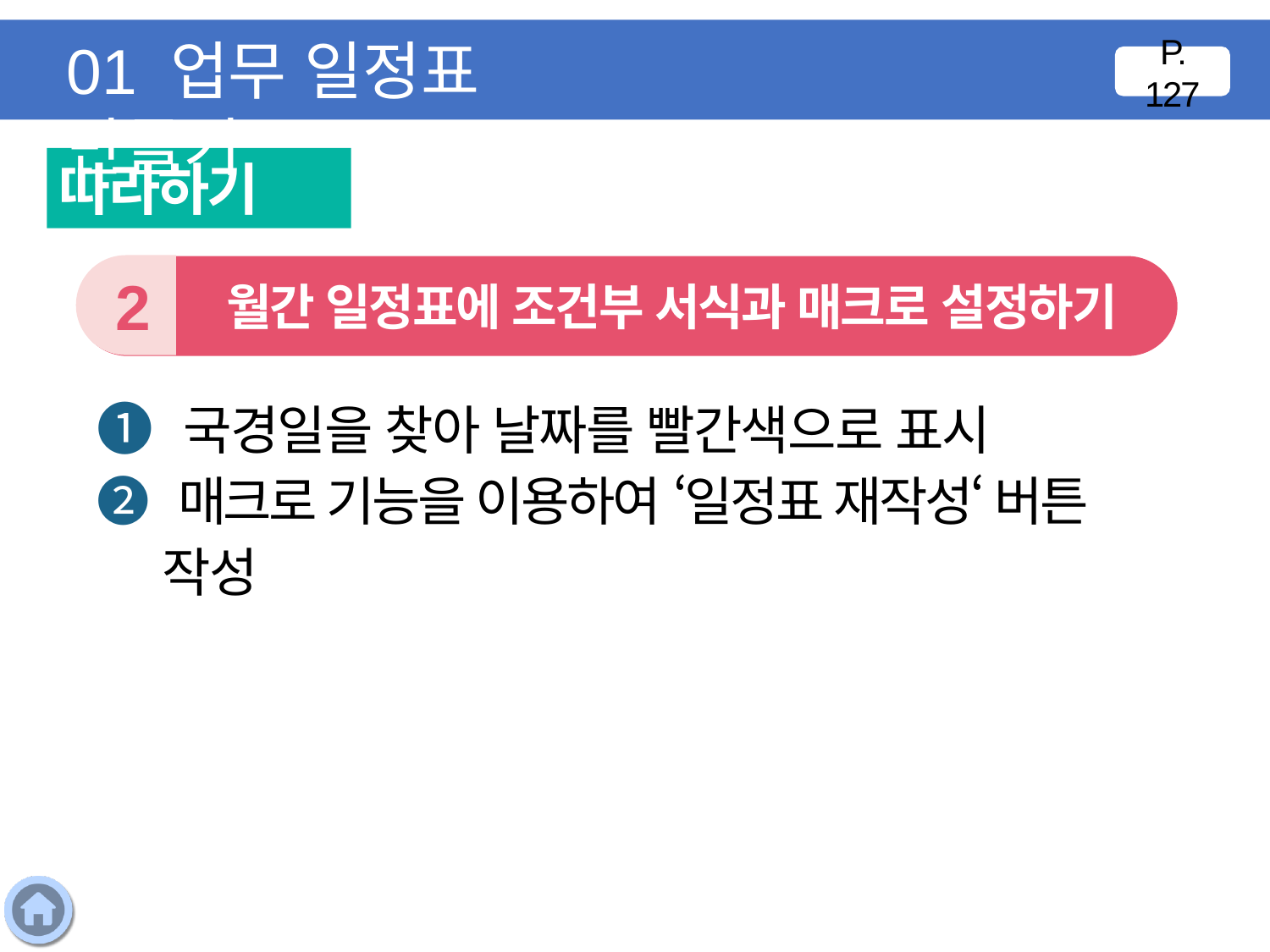

01 업무 일정표 만들기
P. 127
따라하기
2
        월간 일정표에 조건부 서식과 매크로 설정하기
❶ 국경일을 찾아 날짜를 빨간색으로 표시
❷ 매크로 기능을 이용하여 ‘일정표 재작성‘ 버튼 작성